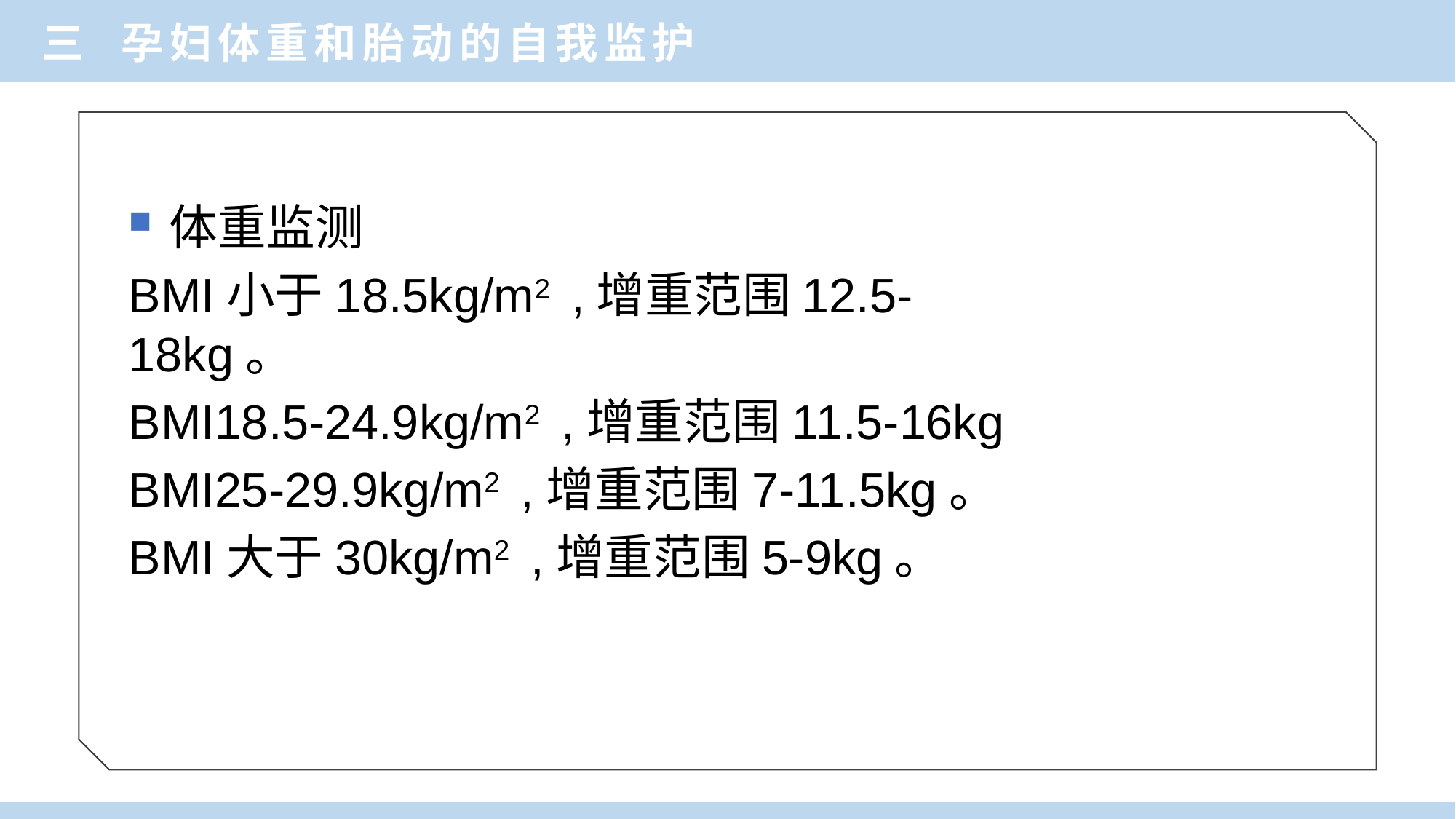

三  孕妇体重和胎动的自我监护

体重监测
BMI小于18.5kg/m2  ,增重范围12.5-18kg。
BMI18.5-24.9kg/m2  ,增重范围11.5-16kg
BMI25-29.9kg/m2  ,增重范围7-11.5kg。
BMI大于30kg/m2  ,增重范围5-9kg。